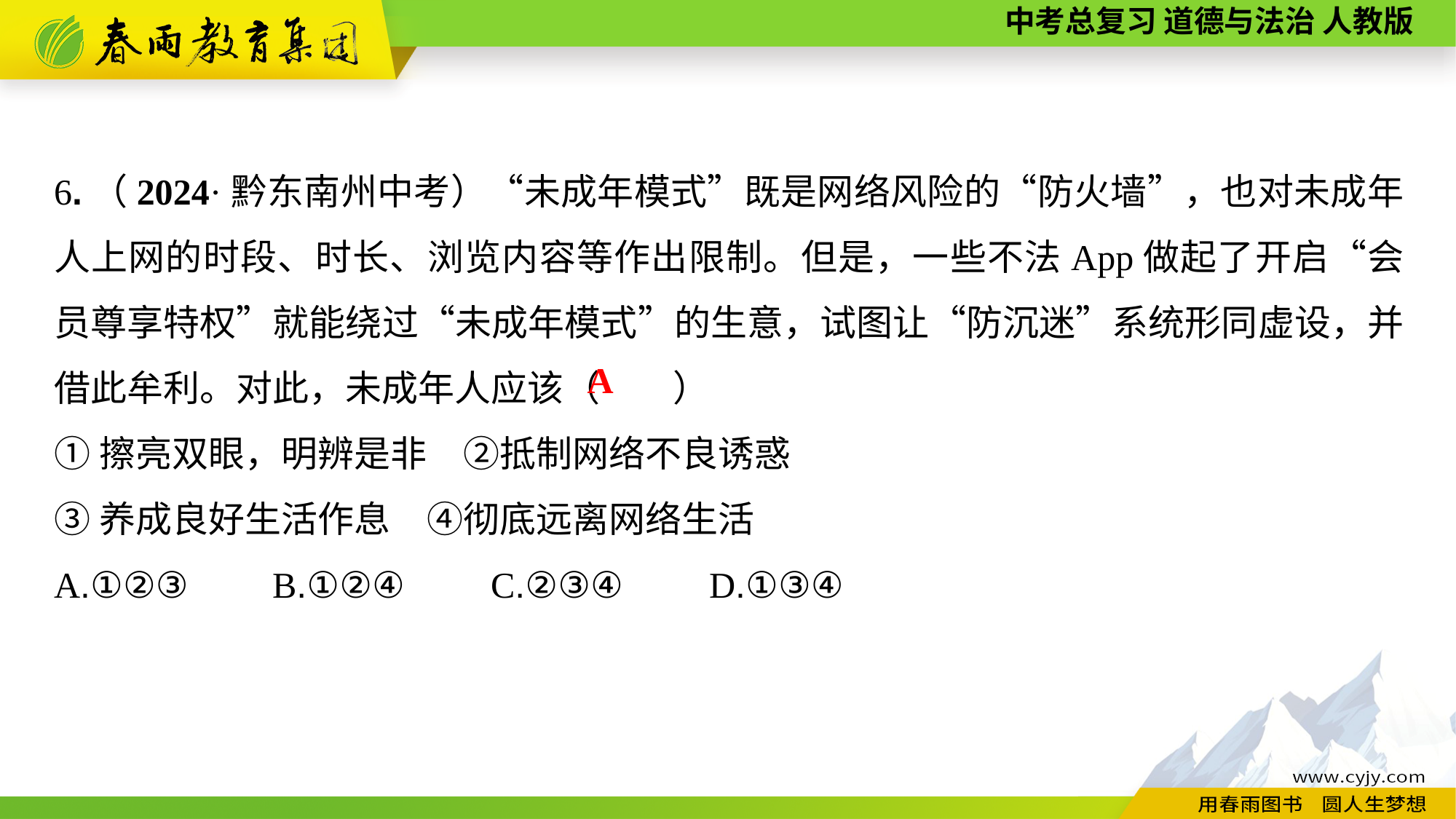

6.（2024·黔东南州中考）“未成年模式”既是网络风险的“防火墙”，也对未成年人上网的时段、时长、浏览内容等作出限制。但是，一些不法App做起了开启“会员尊享特权”就能绕过“未成年模式”的生意，试图让“防沉迷”系统形同虚设，并借此牟利。对此，未成年人应该（　　）
①擦亮双眼，明辨是非　②抵制网络不良诱惑
③养成良好生活作息　④彻底远离网络生活
A.①②③	B.①②④	C.②③④	D.①③④
A